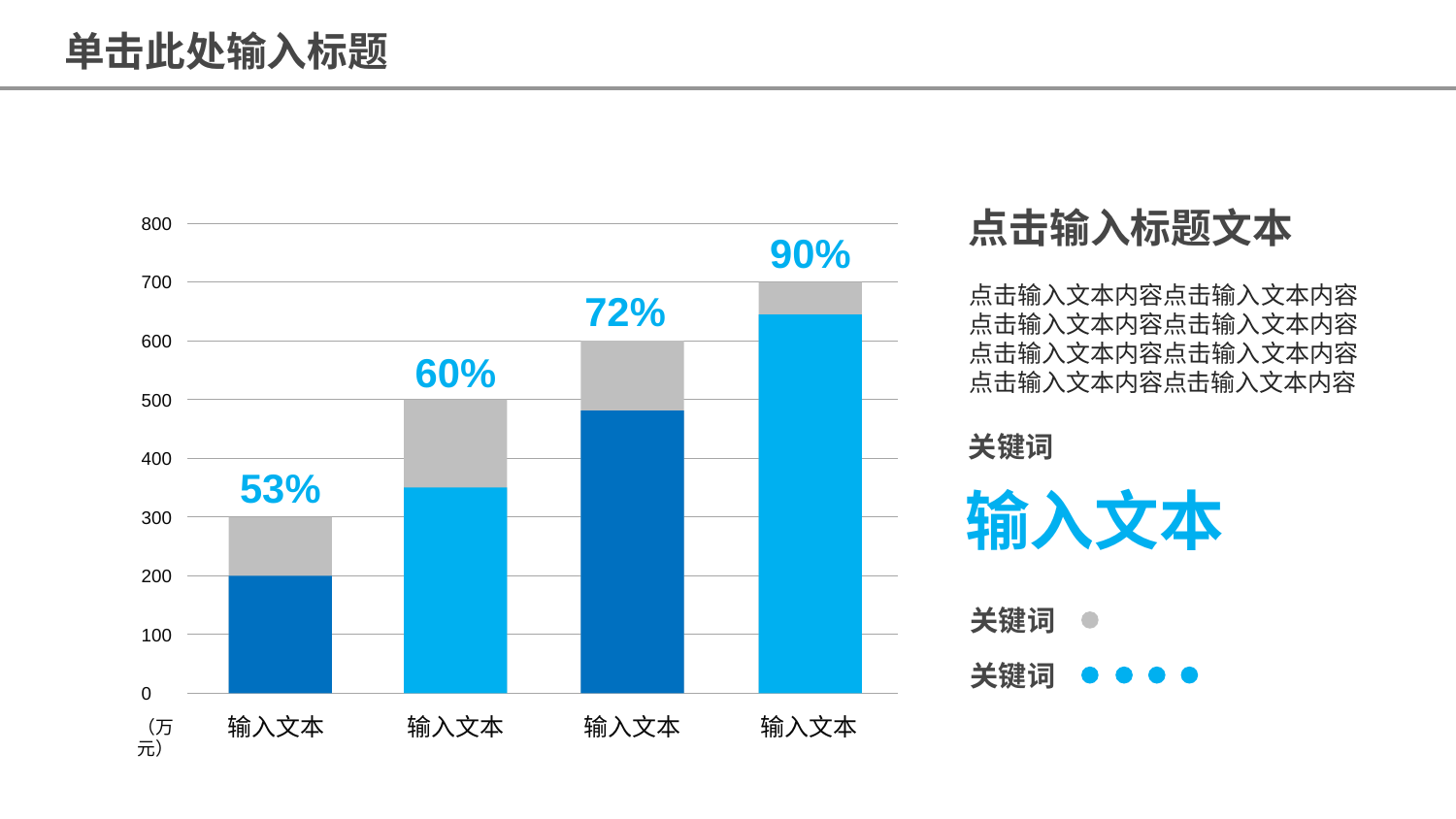

单击此处输入标题
点击输入标题文本
800
90%
700
点击输入文本内容点击输入文本内容点击输入文本内容点击输入文本内容点击输入文本内容点击输入文本内容点击输入文本内容点击输入文本内容

72%

600

60%
500

关键词
400
53%
输入文本

300

200

关键词

100
关键词

0
输入文本
输入文本
输入文本
输入文本
（万元）